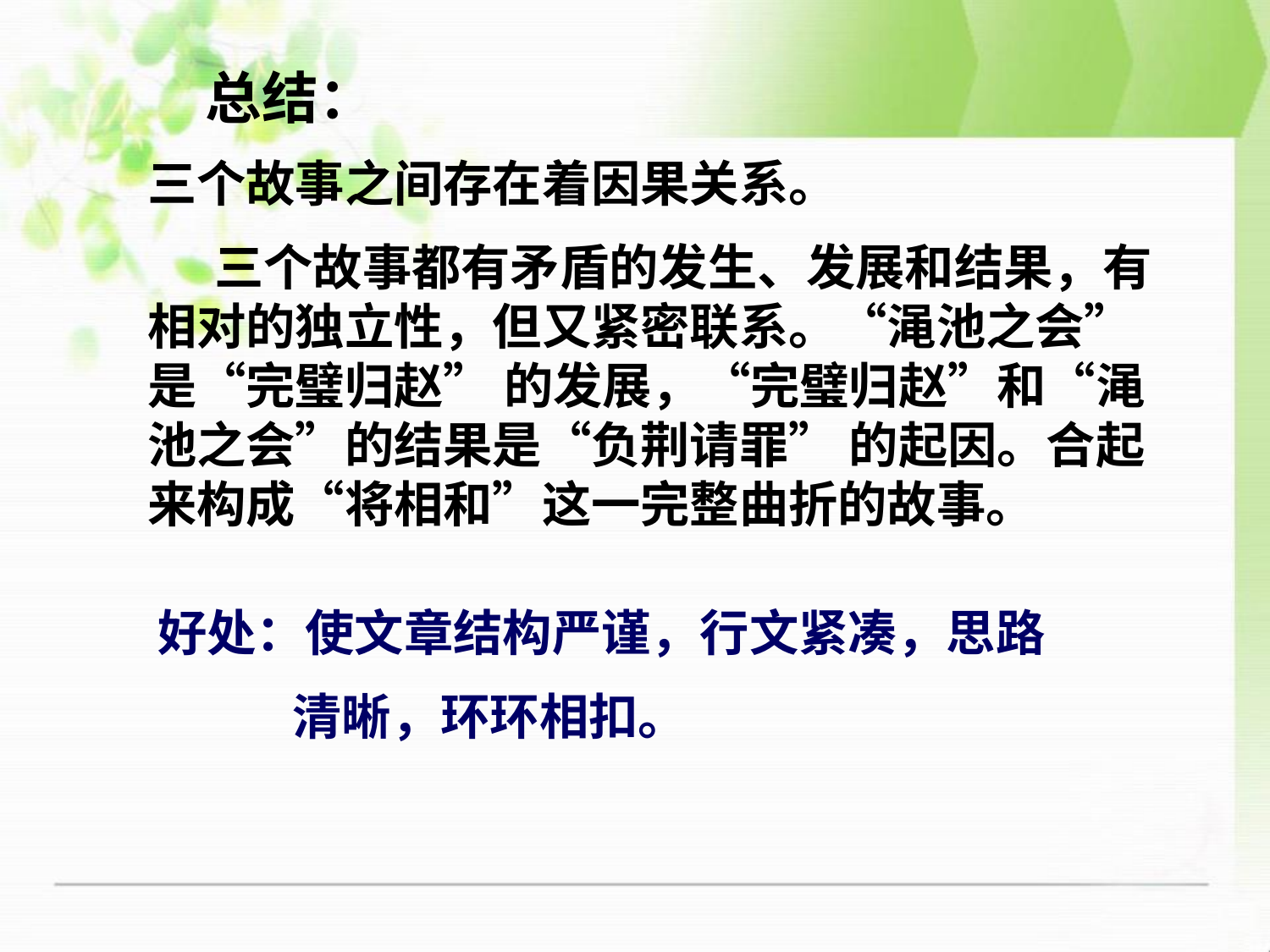

总结：
三个故事之间存在着因果关系。
      三个故事都有矛盾的发生、发展和结果，有相对的独立性，但又紧密联系。“渑池之会”是“完璧归赵” 的发展，“完璧归赵”和“渑池之会”的结果是“负荆请罪” 的起因。合起来构成“将相和”这一完整曲折的故事。
好处：使文章结构严谨，行文紧凑，思路
           清晰，环环相扣。